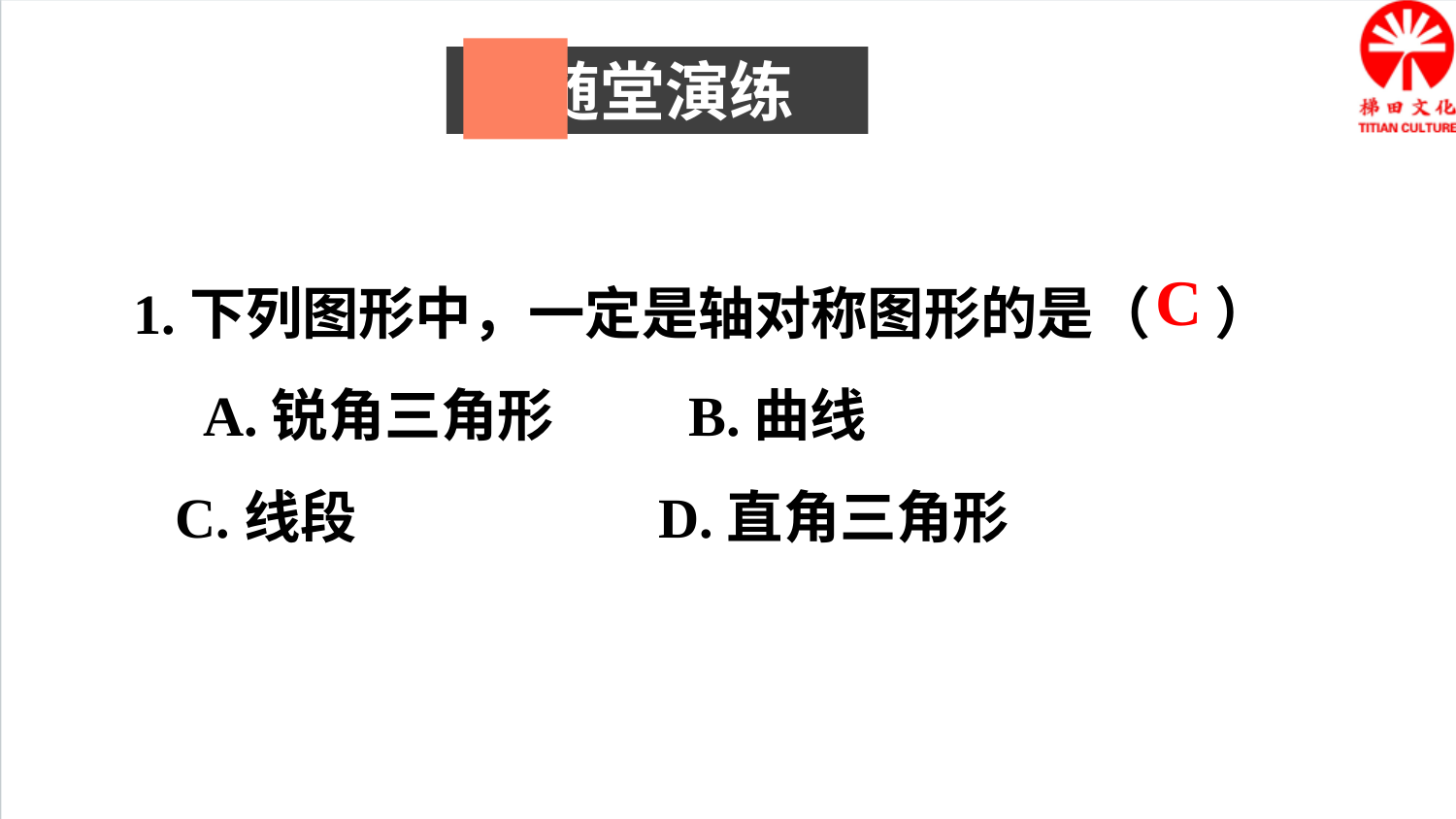

随堂演练
1.下列图形中，一定是轴对称图形的是（     ）
　A.锐角三角形     　B.曲线
   C.线段  　                D.直角三角形
C